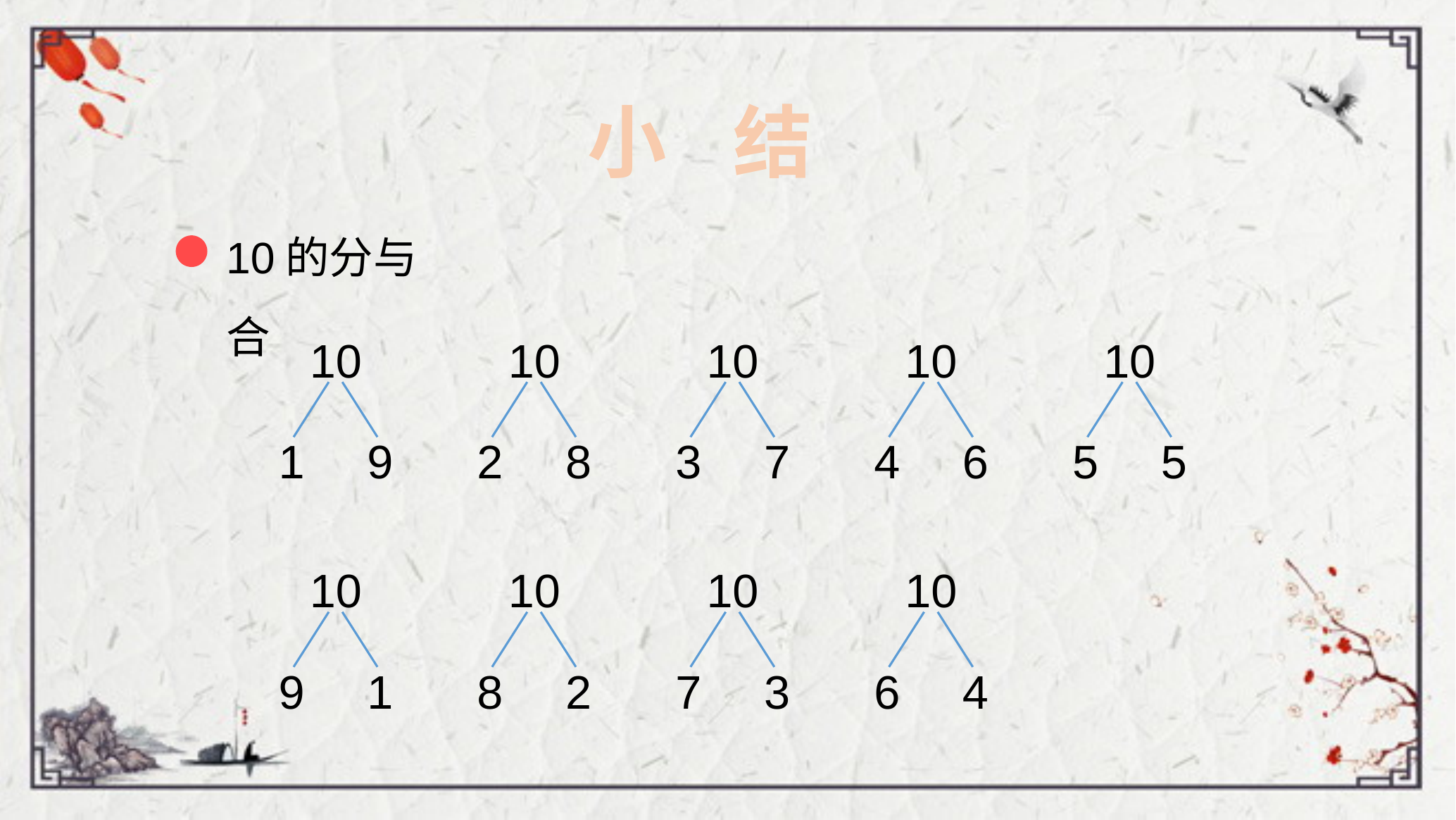

小   结
10的分与合

10
1
9
10
2
8
10
3
7
10
4
6
10
5
5
10
9
1
10
8
2
10
7
3
10
6
4